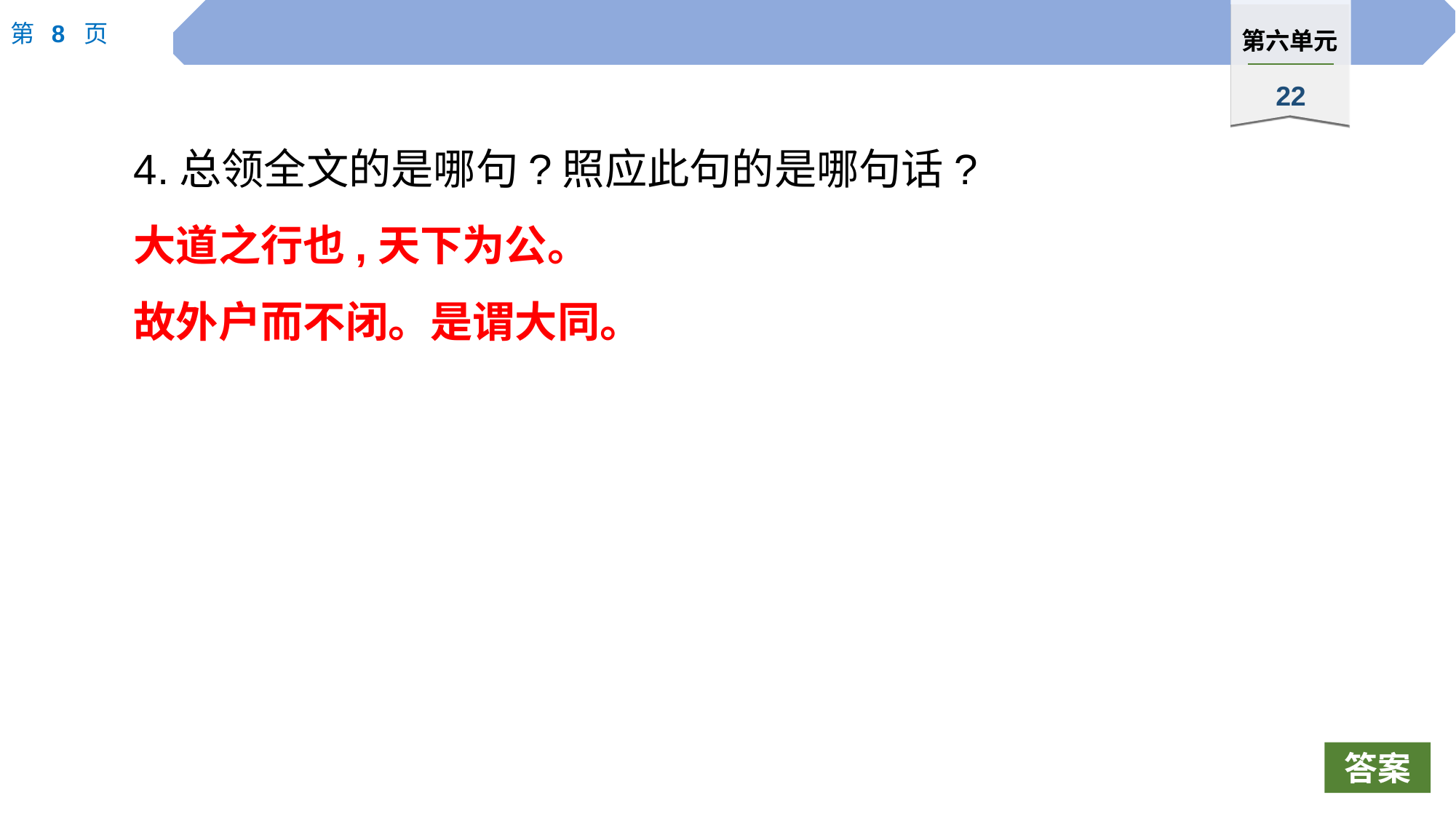

4.总领全文的是哪句?照应此句的是哪句话?
大道之行也,天下为公。
故外户而不闭。是谓大同。
答案